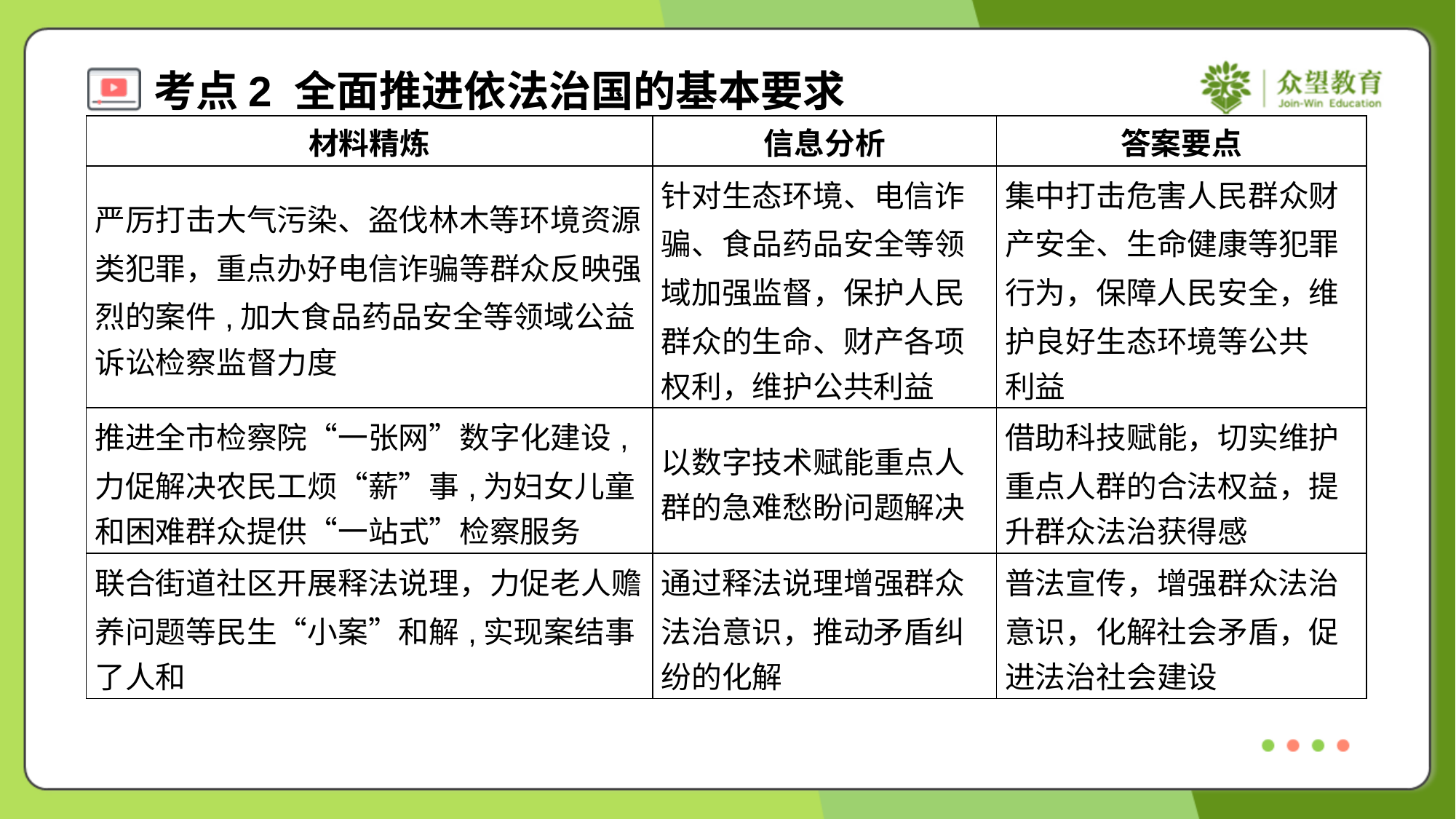

| 材料精炼 | 信息分析 | 答案要点 |
| --- | --- | --- |
| 严厉打击大气污染、盗伐林木等环境资源 类犯罪，重点办好电信诈骗等群众反映强 烈的案件,加大食品药品安全等领域公益 诉讼检察监督力度 | 针对生态环境、电信诈 骗、食品药品安全等领 域加强监督，保护人民 群众的生命、财产各项 权利，维护公共利益 | 集中打击危害人民群众财 产安全、生命健康等犯罪 行为，保障人民安全，维 护良好生态环境等公共 利益 |
| 推进全市检察院“一张网”数字化建设, 力促解决农民工烦“薪”事,为妇女儿童 和困难群众提供“一站式”检察服务 | 以数字技术赋能重点人 群的急难愁盼问题解决 | 借助科技赋能，切实维护 重点人群的合法权益，提 升群众法治获得感 |
| 联合街道社区开展释法说理，力促老人赡 养问题等民生“小案”和解,实现案结事 了人和 | 通过释法说理增强群众 法治意识，推动矛盾纠 纷的化解 | 普法宣传，增强群众法治 意识，化解社会矛盾，促 进法治社会建设 |